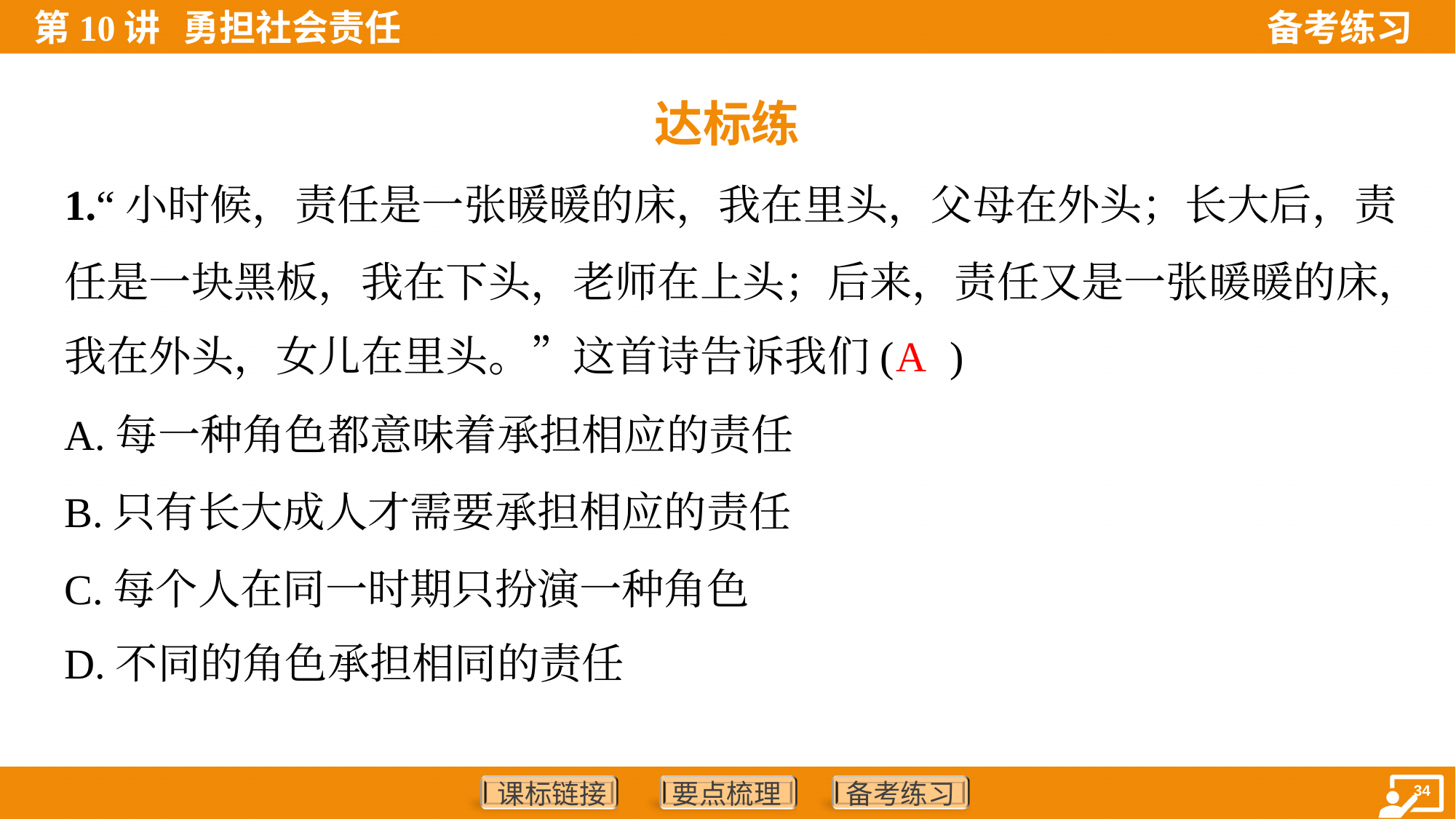

达标练
1.“小时候，责任是一张暖暖的床，我在里头，父母在外头；长大后，责
任是一块黑板，我在下头，老师在上头；后来，责任又是一张暖暖的床，
我在外头，女儿在里头。”这首诗告诉我们(     )
A
A.每一种角色都意味着承担相应的责任
B.只有长大成人才需要承担相应的责任
C.每个人在同一时期只扮演一种角色
D.不同的角色承担相同的责任